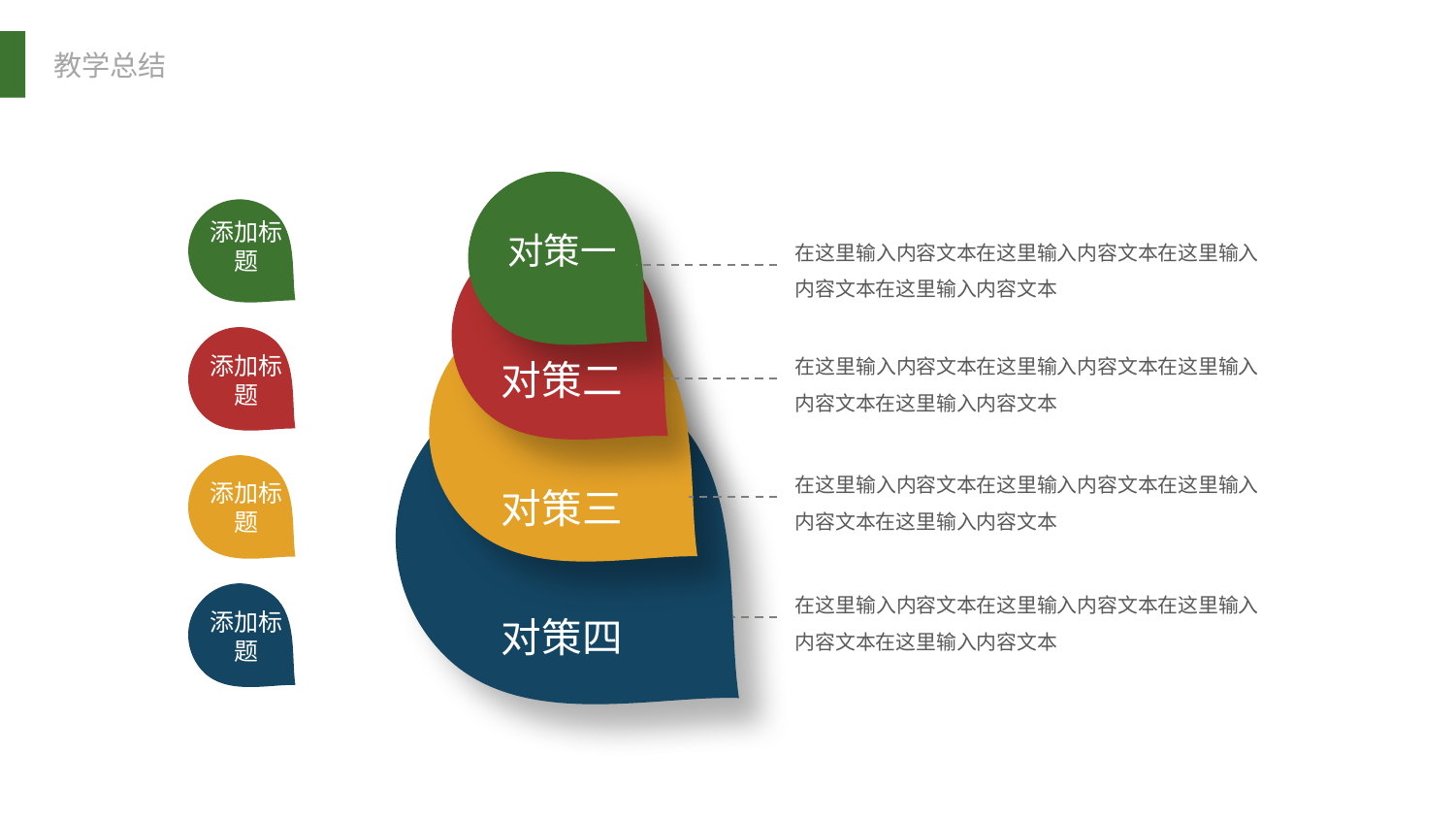

添加标题

对策一
在这里输入内容文本在这里输入内容文本在这里输入内容文本在这里输入内容文本

在这里输入内容文本在这里输入内容文本在这里输入内容文本在这里输入内容文本
添加标题
对策二

在这里输入内容文本在这里输入内容文本在这里输入内容文本在这里输入内容文本
添加标题
对策三

在这里输入内容文本在这里输入内容文本在这里输入内容文本在这里输入内容文本

添加标题
对策四